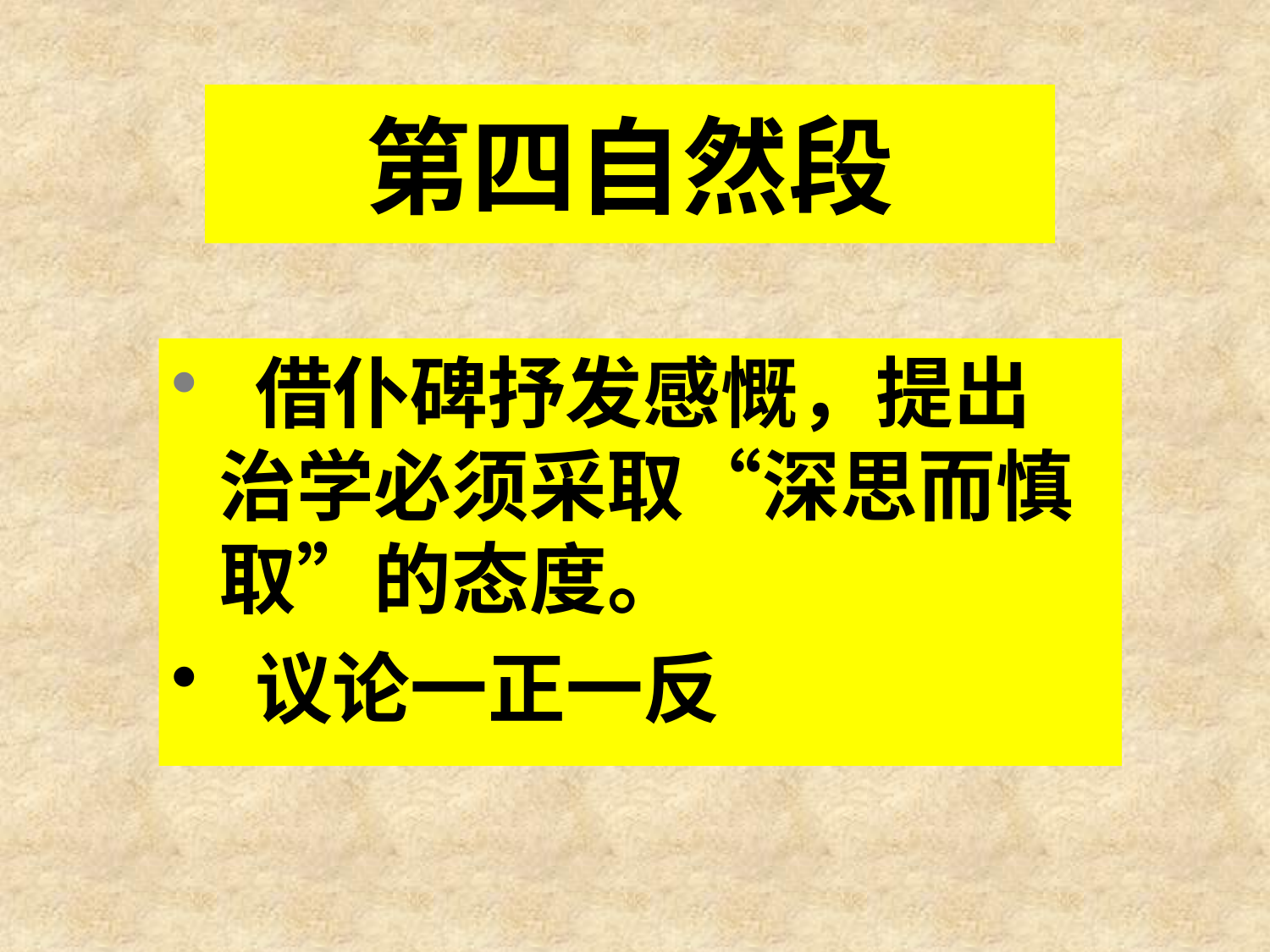

# 第四自然段
 借仆碑抒发感慨，提出治学必须采取“深思而慎取”的态度。
 议论一正一反